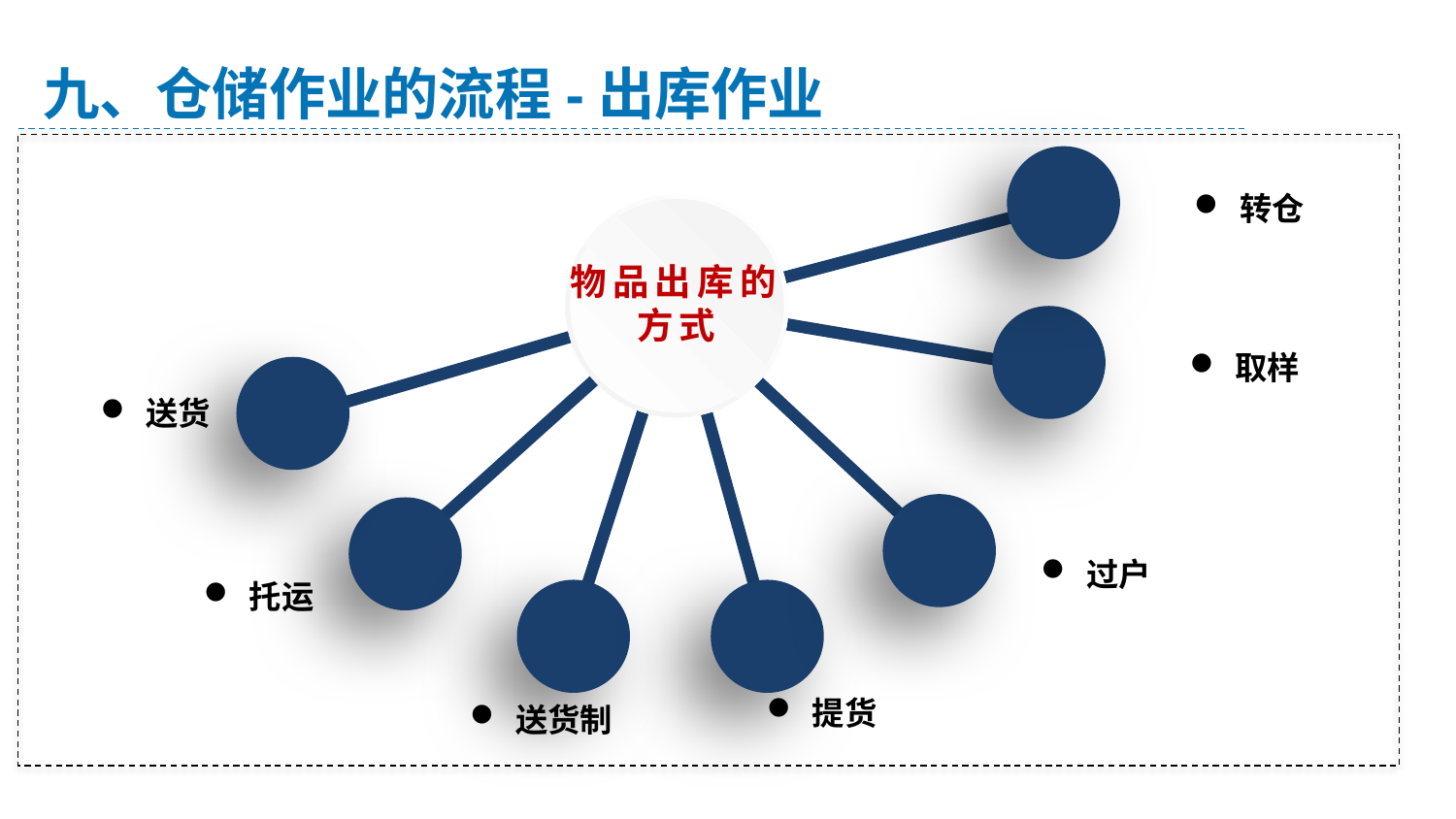

九、仓储作业的流程-出库作业

转仓

物品出库的方式

取样

送货

过户
托运

提货
送货制